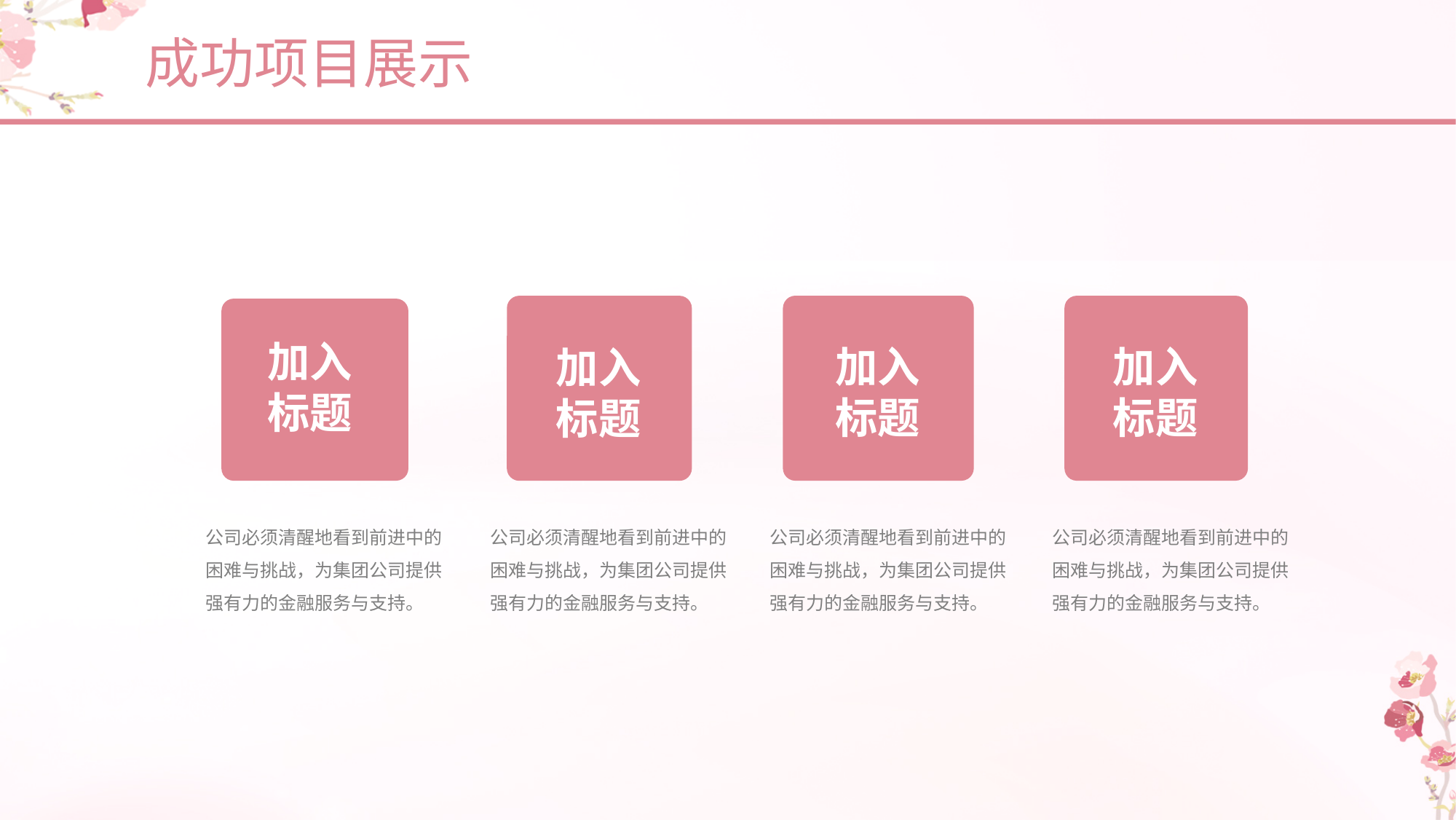

成功项目展示

加入
标题
加入
标题
加入
标题
加入
标题
公司必须清醒地看到前进中的困难与挑战，为集团公司提供强有力的金融服务与支持。

公司必须清醒地看到前进中的困难与挑战，为集团公司提供强有力的金融服务与支持。

公司必须清醒地看到前进中的困难与挑战，为集团公司提供强有力的金融服务与支持。

公司必须清醒地看到前进中的困难与挑战，为集团公司提供强有力的金融服务与支持。